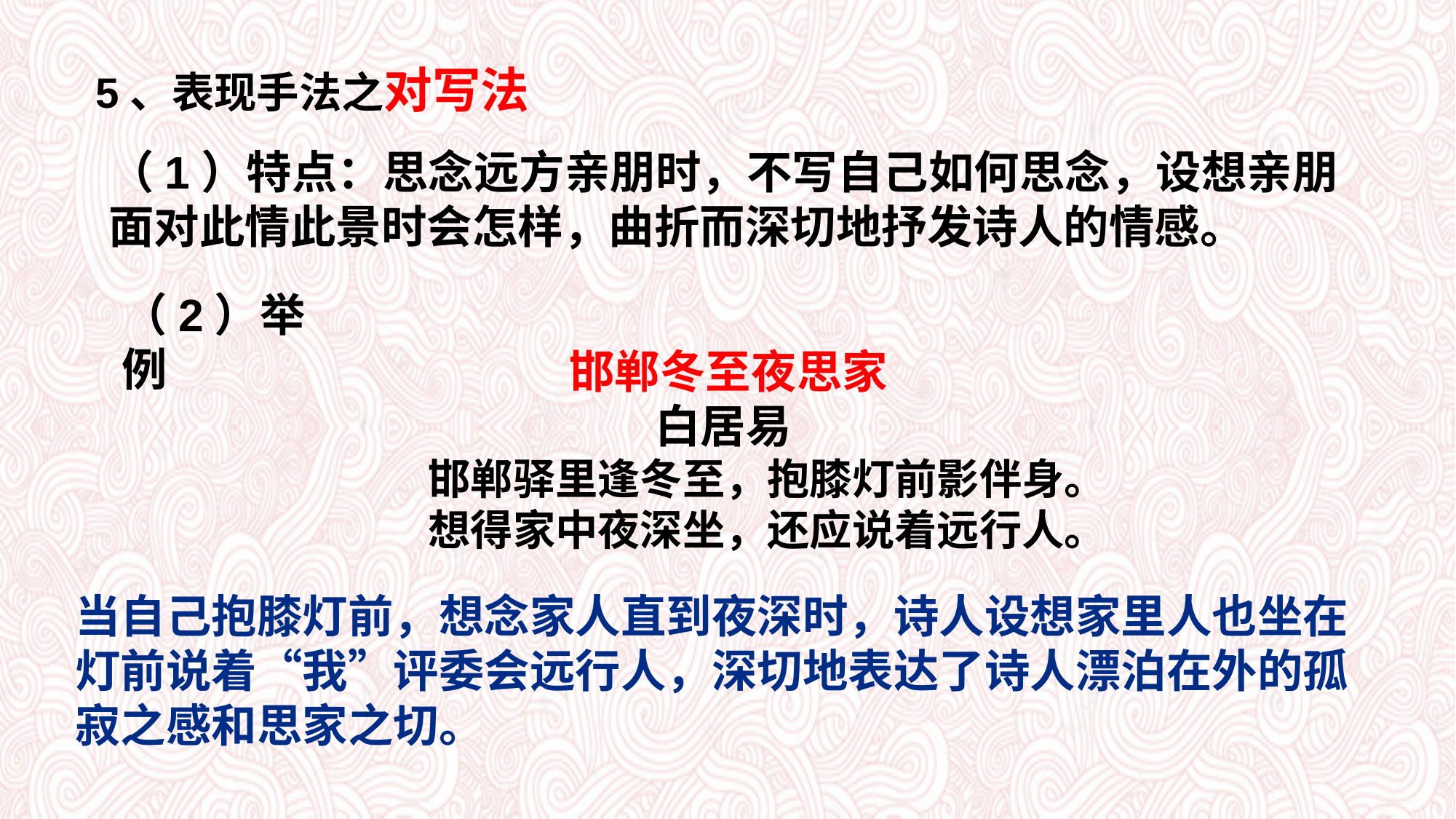

5、表现手法之对写法
（1）特点：思念远方亲朋时，不写自己如何思念，设想亲朋面对此情此景时会怎样，曲折而深切地抒发诗人的情感。
（2）举例
邯郸冬至夜思家
白居易
       邯郸驿里逢冬至，抱膝灯前影伴身。
       想得家中夜深坐，还应说着远行人。
当自己抱膝灯前，想念家人直到夜深时，诗人设想家里人也坐在灯前说着“我”评委会远行人，深切地表达了诗人漂泊在外的孤寂之感和思家之切。